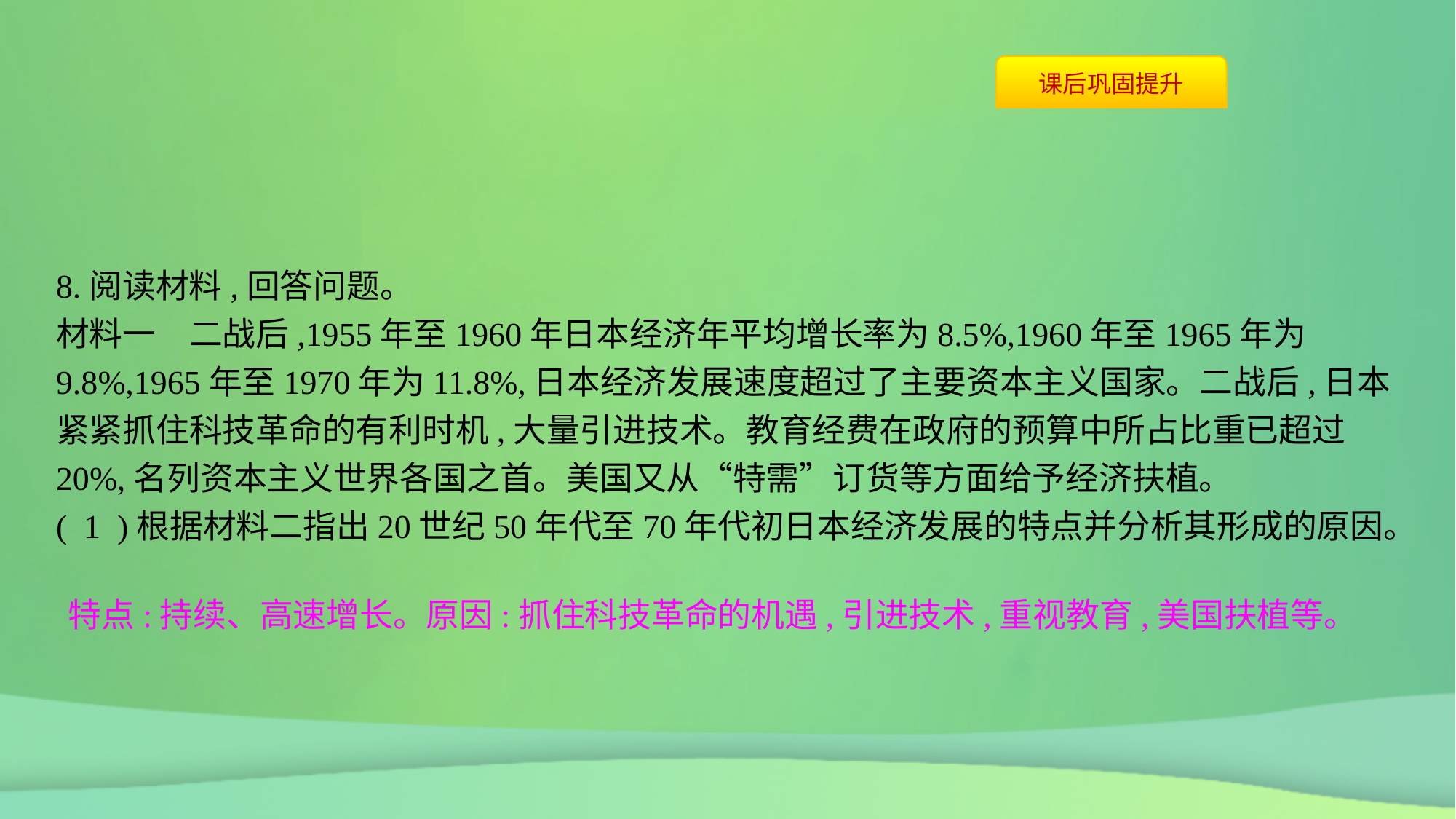

8.阅读材料,回答问题。
材料一　二战后,1955年至1960年日本经济年平均增长率为8.5%,1960年至1965年为9.8%,1965年至1970年为11.8%,日本经济发展速度超过了主要资本主义国家。二战后,日本紧紧抓住科技革命的有利时机,大量引进技术。教育经费在政府的预算中所占比重已超过20%,名列资本主义世界各国之首。美国又从“特需”订货等方面给予经济扶植。
(  1  )根据材料二指出20世纪50年代至70年代初日本经济发展的特点并分析其形成的原因。
特点:持续、高速增长。原因:抓住科技革命的机遇,引进技术,重视教育,美国扶植等。